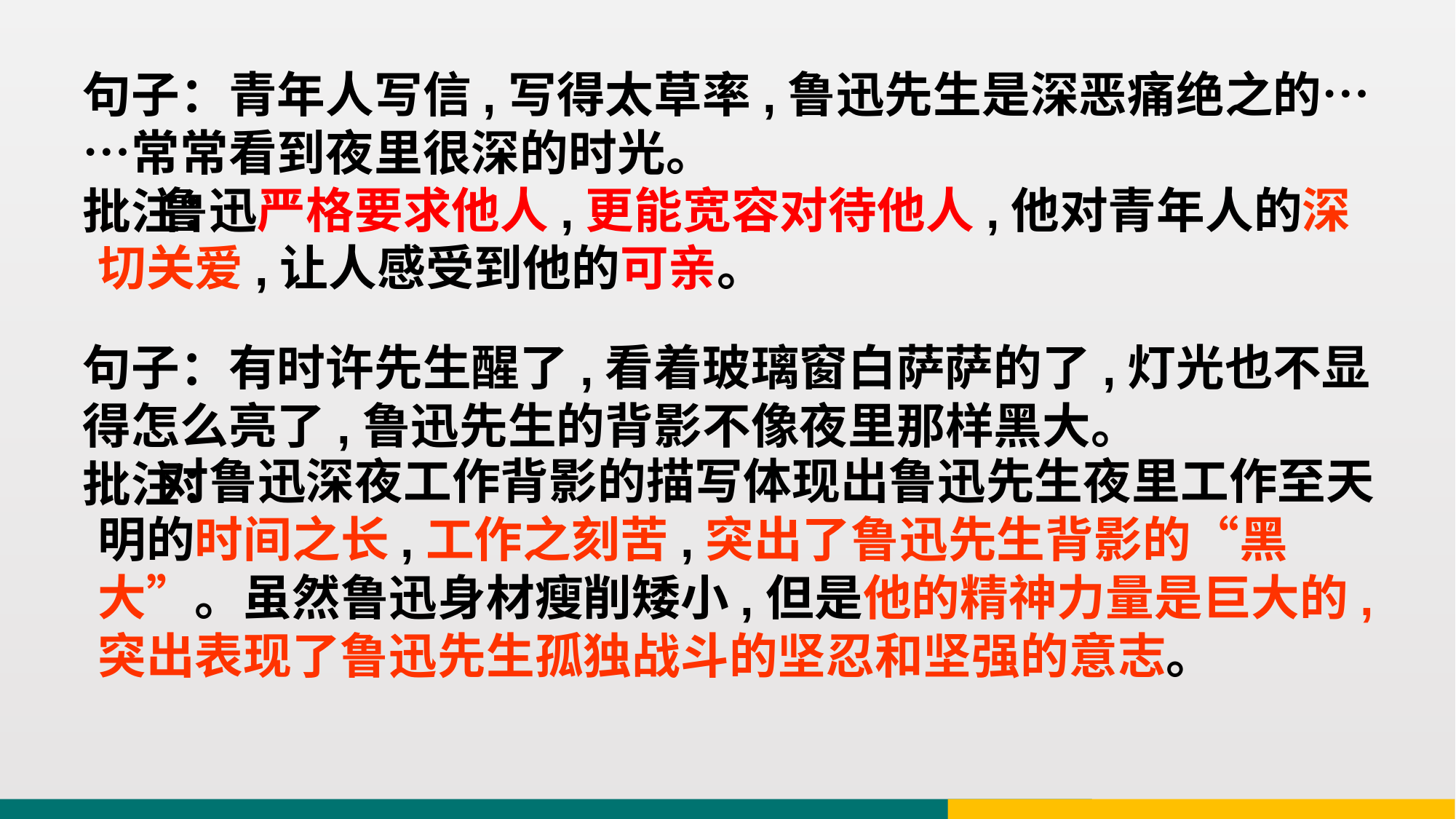

句子：青年人写信,写得太草率,鲁迅先生是深恶痛绝之的……常常看到夜里很深的时光。
批注：
     鲁迅严格要求他人,更能宽容对待他人,他对青年人的深切关爱,让人感受到他的可亲。
句子：有时许先生醒了,看着玻璃窗白萨萨的了,灯光也不显得怎么亮了,鲁迅先生的背影不像夜里那样黑大。
批注：
     对鲁迅深夜工作背影的描写体现出鲁迅先生夜里工作至天明的时间之长,工作之刻苦,突出了鲁迅先生背影的“黑大”。虽然鲁迅身材瘦削矮小,但是他的精神力量是巨大的,突出表现了鲁迅先生孤独战斗的坚忍和坚强的意志。